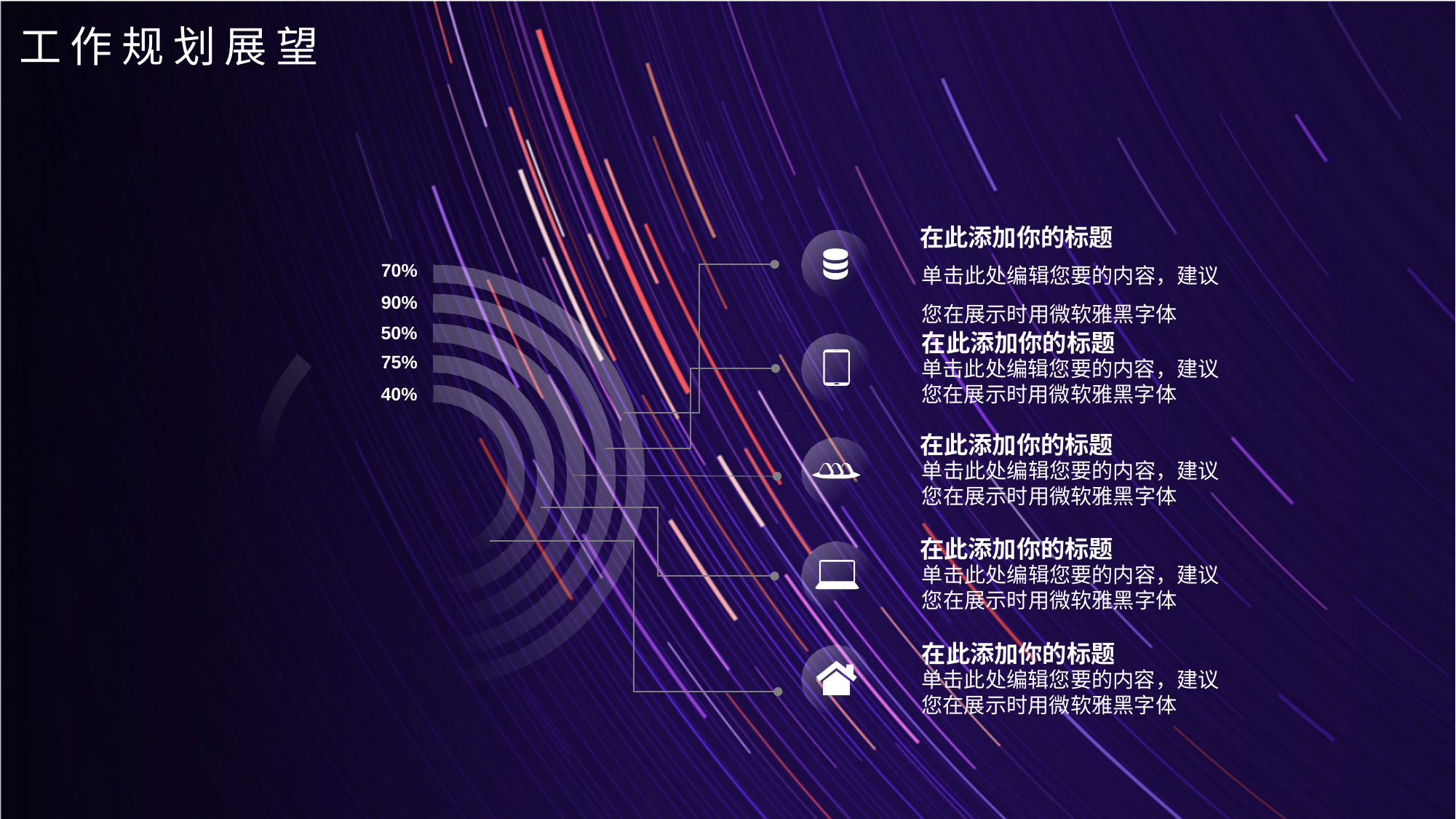

工作规划展望
在此添加你的标题
单击此处编辑您要的内容，建议您在展示时用微软雅黑字体

70%

90%
50%
在此添加你的标题
单击此处编辑您要的内容，建议您在展示时用微软雅黑字体

75%

40%
在此添加你的标题
单击此处编辑您要的内容，建议您在展示时用微软雅黑字体

在此添加你的标题
单击此处编辑您要的内容，建议您在展示时用微软雅黑字体

在此添加你的标题
单击此处编辑您要的内容，建议您在展示时用微软雅黑字体